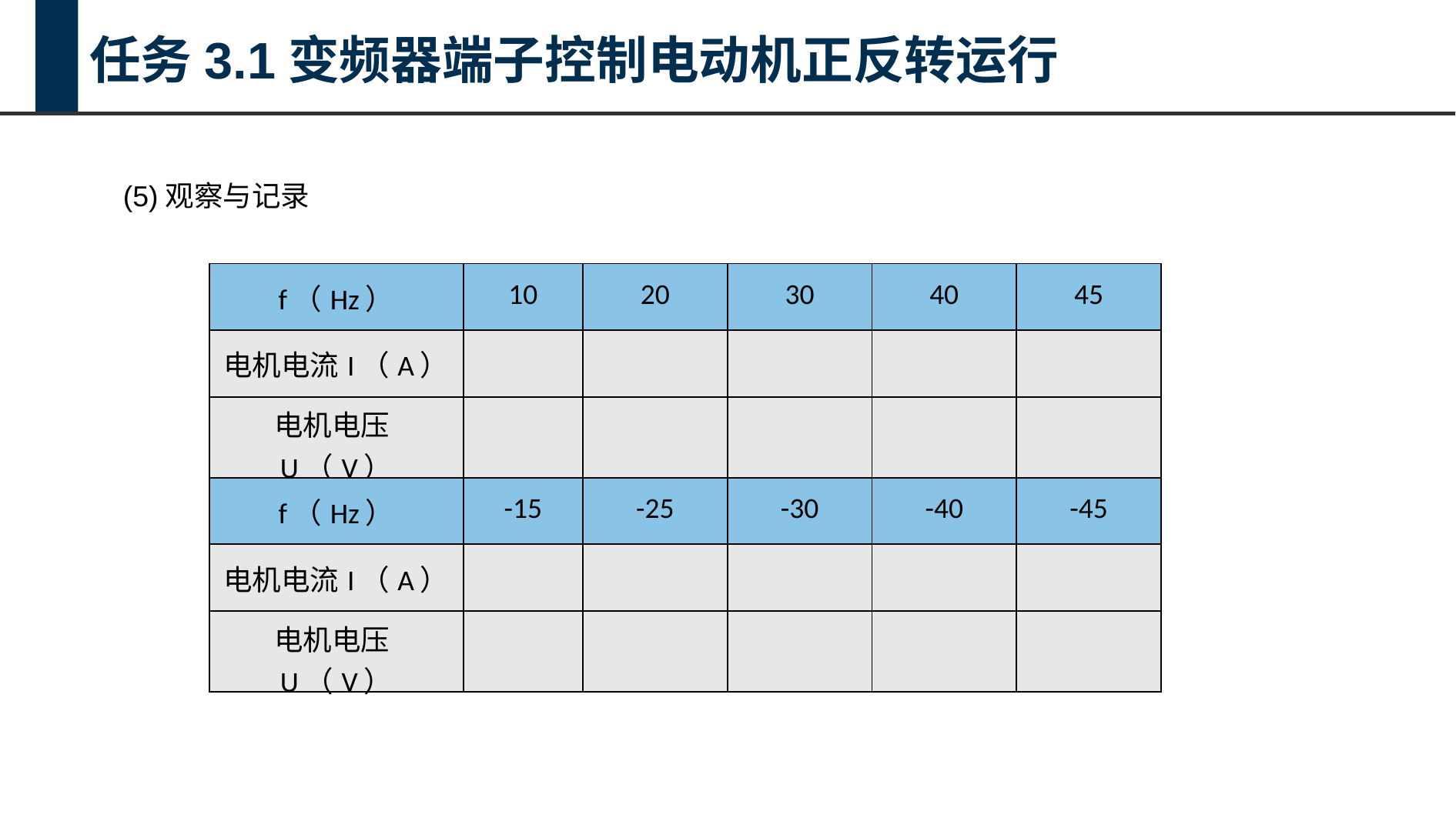

任务3.1变频器端子控制电动机正反转运行
(5)观察与记录
| f（Hz） | 10 | 20 | 30 | 40 | 45 |
| --- | --- | --- | --- | --- | --- |
| 电机电流I（A） |  |  |  |  |  |
| 电机电压U（V） |  |  |  |  |  |
| f（Hz） | -15 | -25 | -30 | -40 | -45 |
| 电机电流I（A） |  |  |  |  |  |
| 电机电压U（V） |  |  |  |  |  |